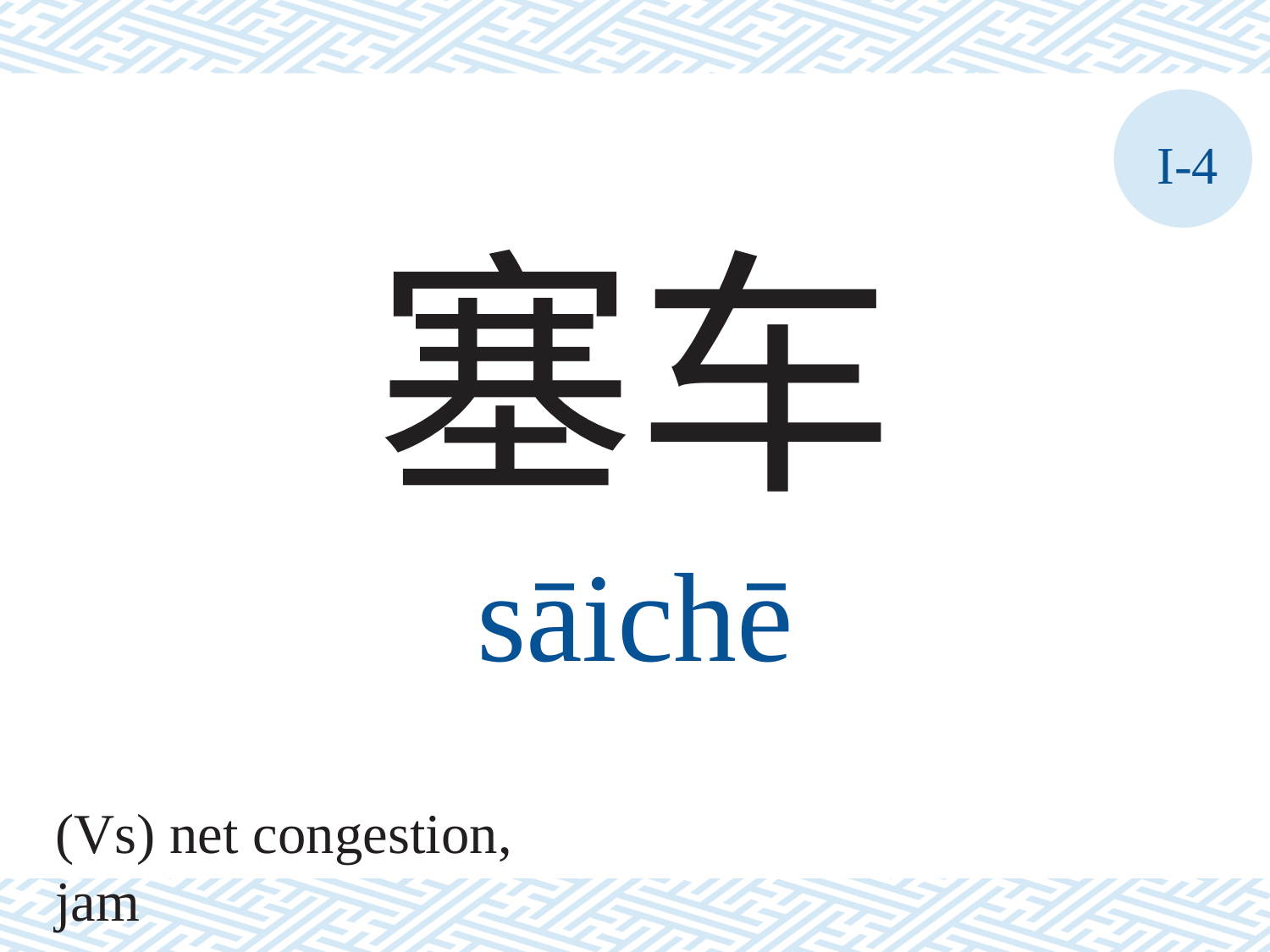

I-4
塞车
sāichē
(Vs) net congestion, jam